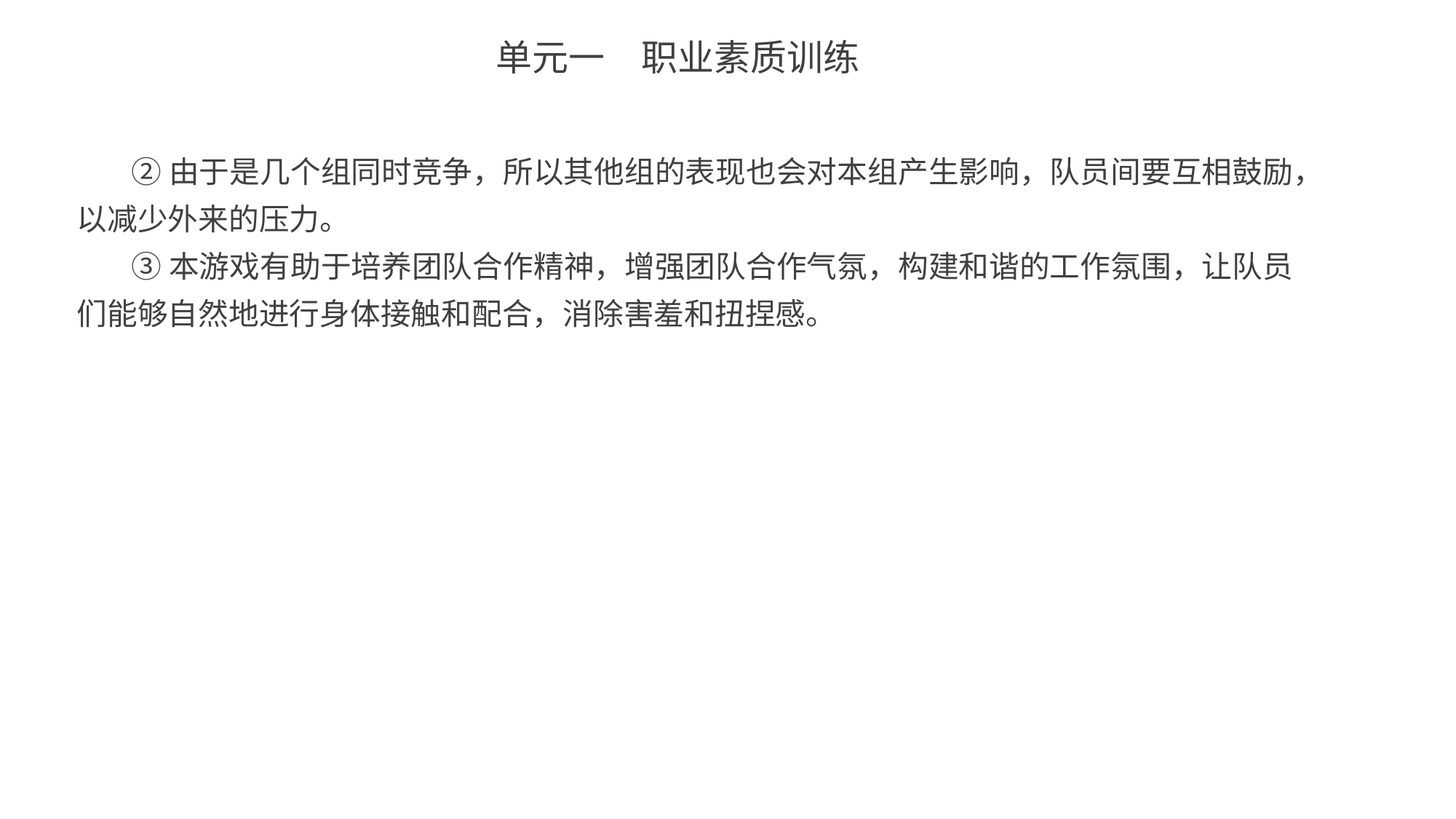

单元一　职业素质训练
②由于是几个组同时竞争，所以其他组的表现也会对本组产生影响，队员间要互相鼓励，以减少外来的压力。
③本游戏有助于培养团队合作精神，增强团队合作气氛，构建和谐的工作氛围，让队员们能够自然地进行身体接触和配合，消除害羞和扭捏感。